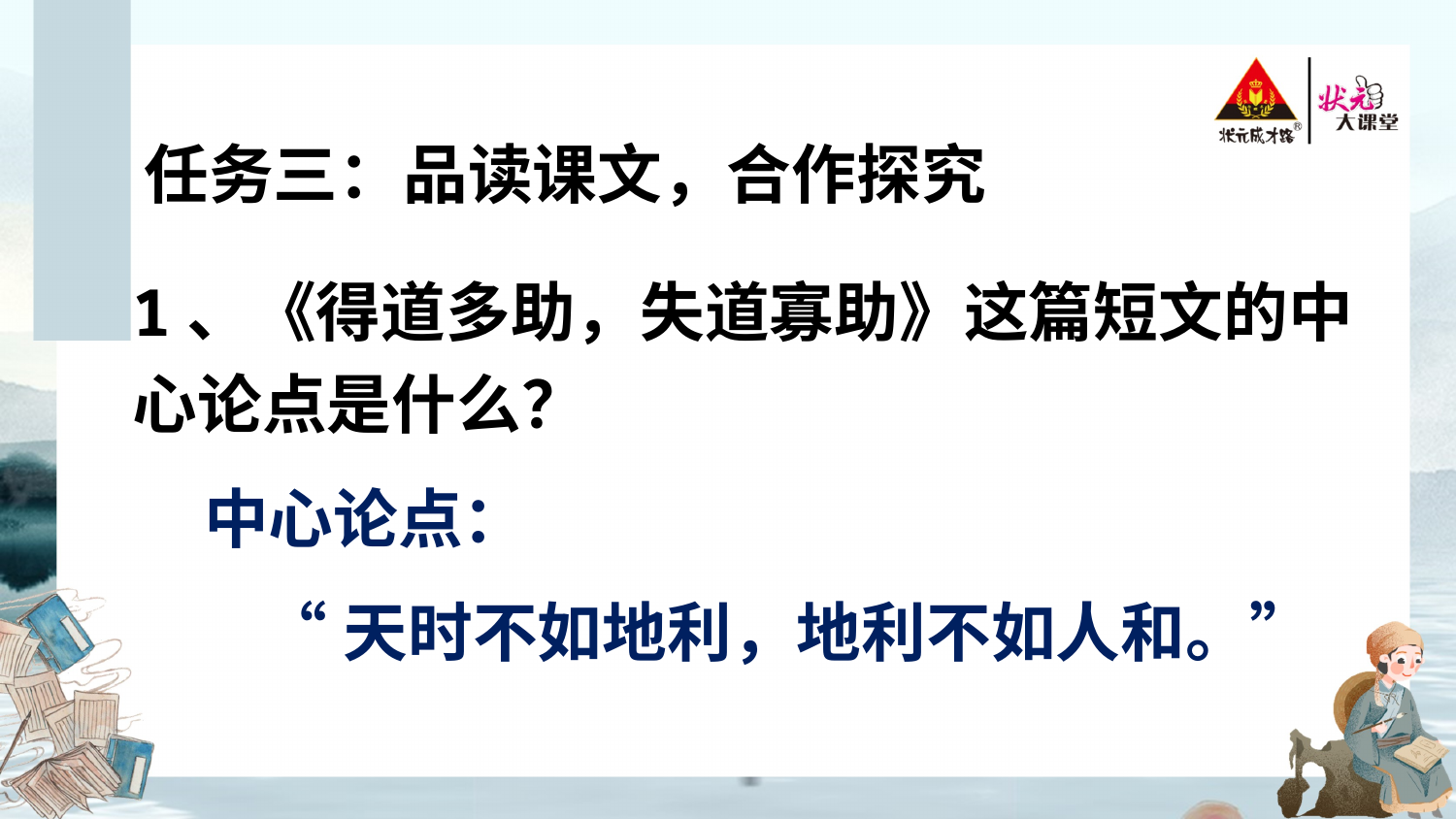

任务三：品读课文，合作探究

1、《得道多助，失道寡助》这篇短文的中心论点是什么？
中心论点：
    “天时不如地利，地利不如人和。”